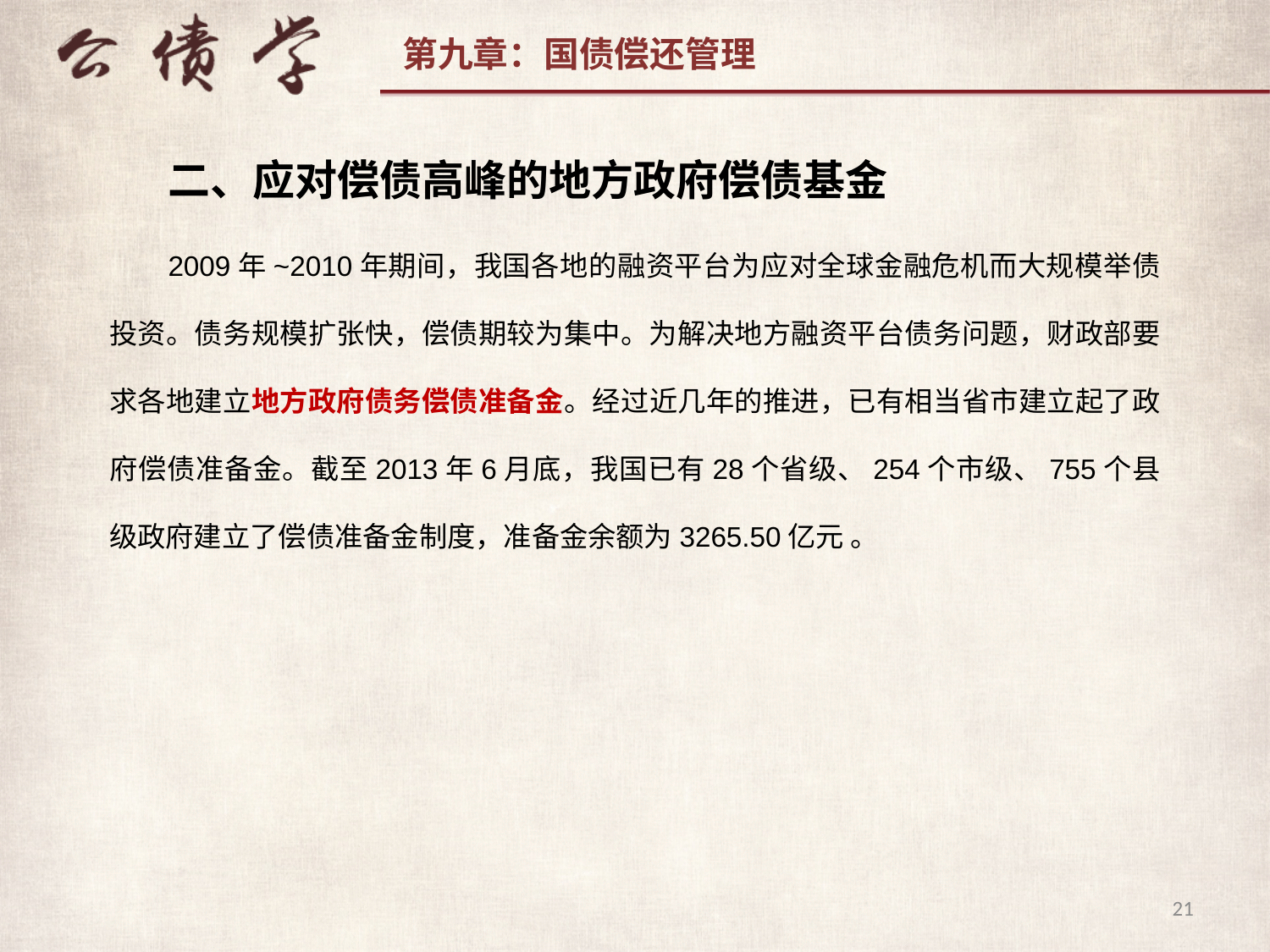

二、应对偿债高峰的地方政府偿债基金
2009年~2010年期间，我国各地的融资平台为应对全球金融危机而大规模举债投资。债务规模扩张快，偿债期较为集中。为解决地方融资平台债务问题，财政部要求各地建立地方政府债务偿债准备金。经过近几年的推进，已有相当省市建立起了政府偿债准备金。截至2013年6月底，我国已有28个省级、254个市级、755个县级政府建立了偿债准备金制度，准备金余额为3265.50亿元 。
21